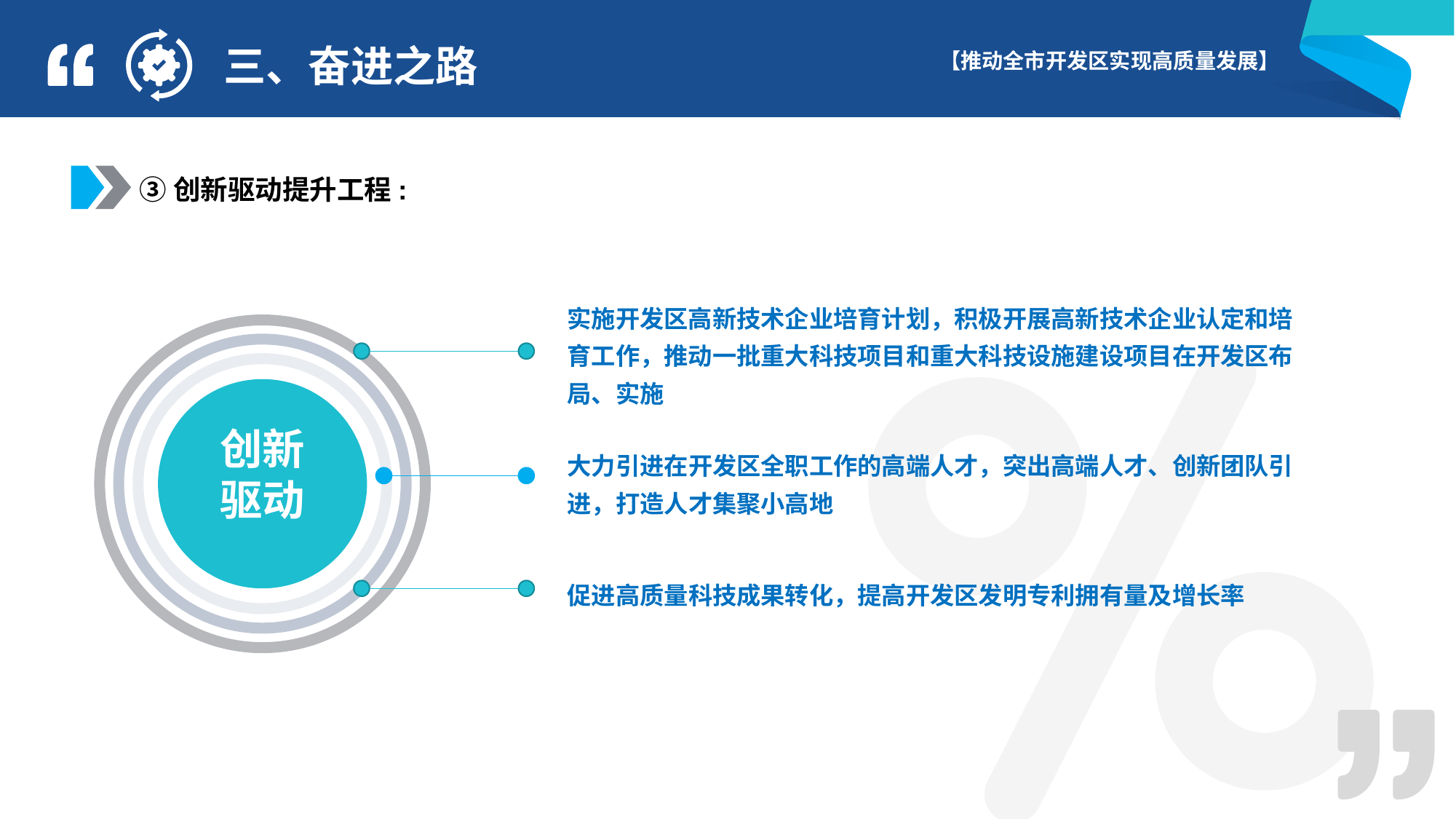

三、奋进之路

③创新驱动提升工程:
实施开发区高新技术企业培育计划，积极开展高新技术企业认定和培育工作，推动一批重大科技项目和重大科技设施建设项目在开发区布局、实施

创新
驱动
大力引进在开发区全职工作的高端人才，突出高端人才、创新团队引进，打造人才集聚小高地

促进高质量科技成果转化，提高开发区发明专利拥有量及增长率